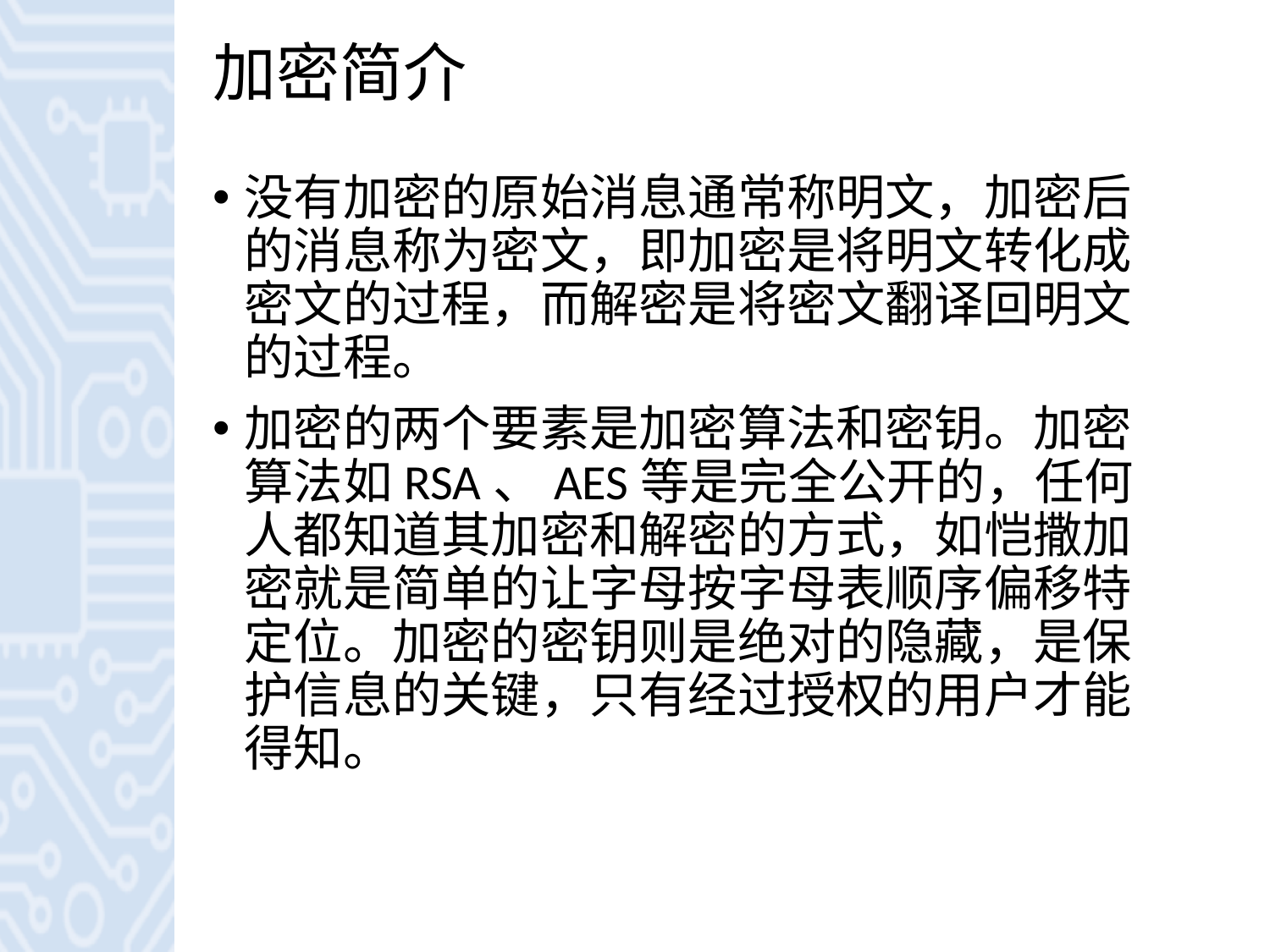

# 加密简介
没有加密的原始消息通常称明文，加密后的消息称为密文，即加密是将明文转化成密文的过程，而解密是将密文翻译回明文的过程。
加密的两个要素是加密算法和密钥。加密算法如RSA、AES等是完全公开的，任何人都知道其加密和解密的方式，如恺撒加密就是简单的让字母按字母表顺序偏移特定位。加密的密钥则是绝对的隐藏，是保护信息的关键，只有经过授权的用户才能得知。